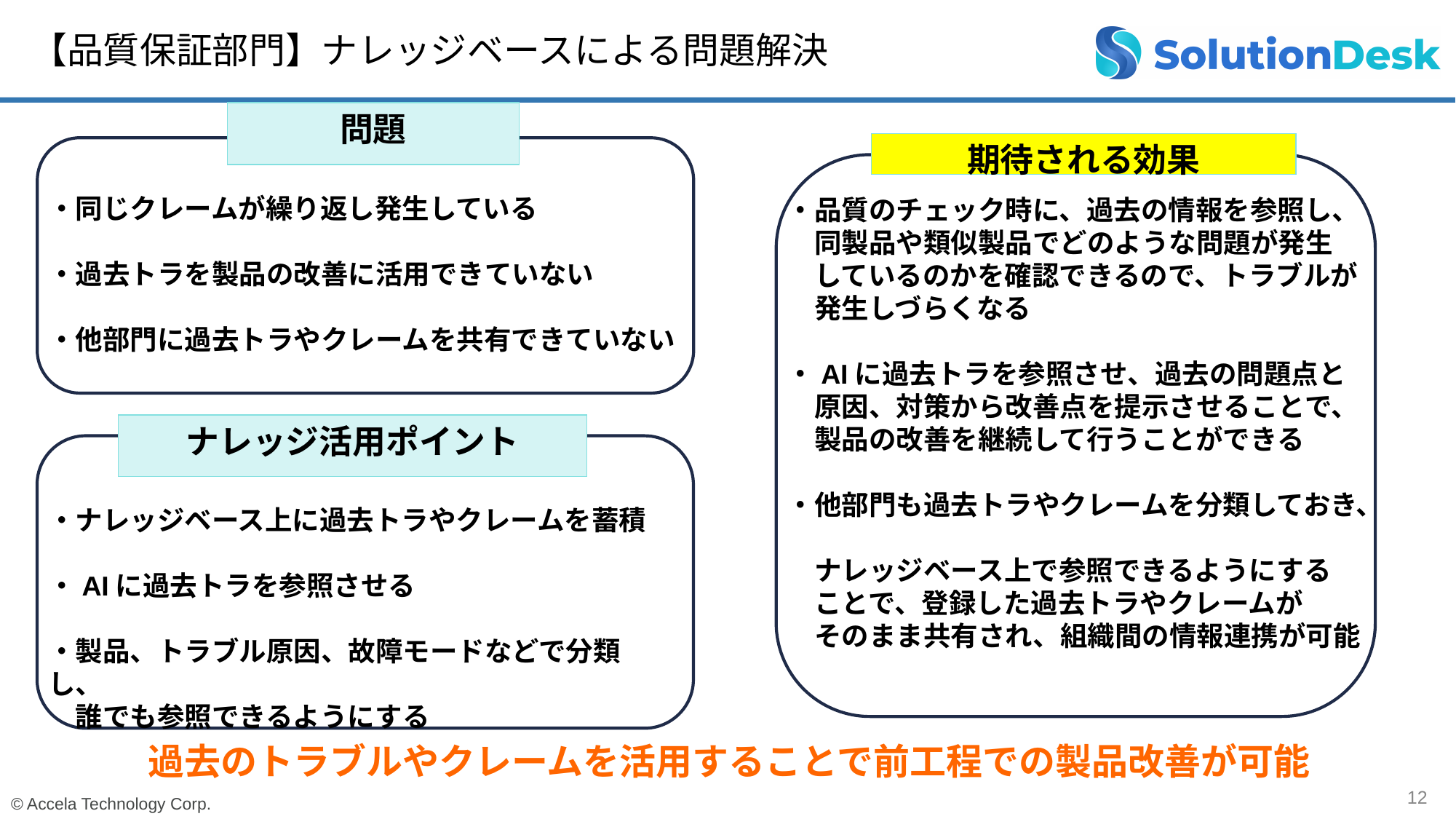

【品質保証部門】ナレッジベースによる問題解決
問題
期待される効果

・同じクレームが繰り返し発生している

・過去トラを製品の改善に活用できていない

・他部門に過去トラやクレームを共有できていない

・品質のチェック時に、過去の情報を参照し、
　同製品や類似製品でどのような問題が発生
　しているのかを確認できるので、トラブルが
　発生しづらくなる

・AIに過去トラを参照させ、過去の問題点と
　原因、対策から改善点を提示させることで、
　製品の改善を継続して行うことができる

・他部門も過去トラやクレームを分類しておき、
　ナレッジベース上で参照できるようにする
　ことで、登録した過去トラやクレームが
　そのまま共有され、組織間の情報連携が可能
ナレッジ活用ポイント

・ナレッジベース上に過去トラやクレームを蓄積

・AIに過去トラを参照させる

・製品、トラブル原因、故障モードなどで分類し、
　誰でも参照できるようにする

過去のトラブルやクレームを活用することで前工程での製品改善が可能
12